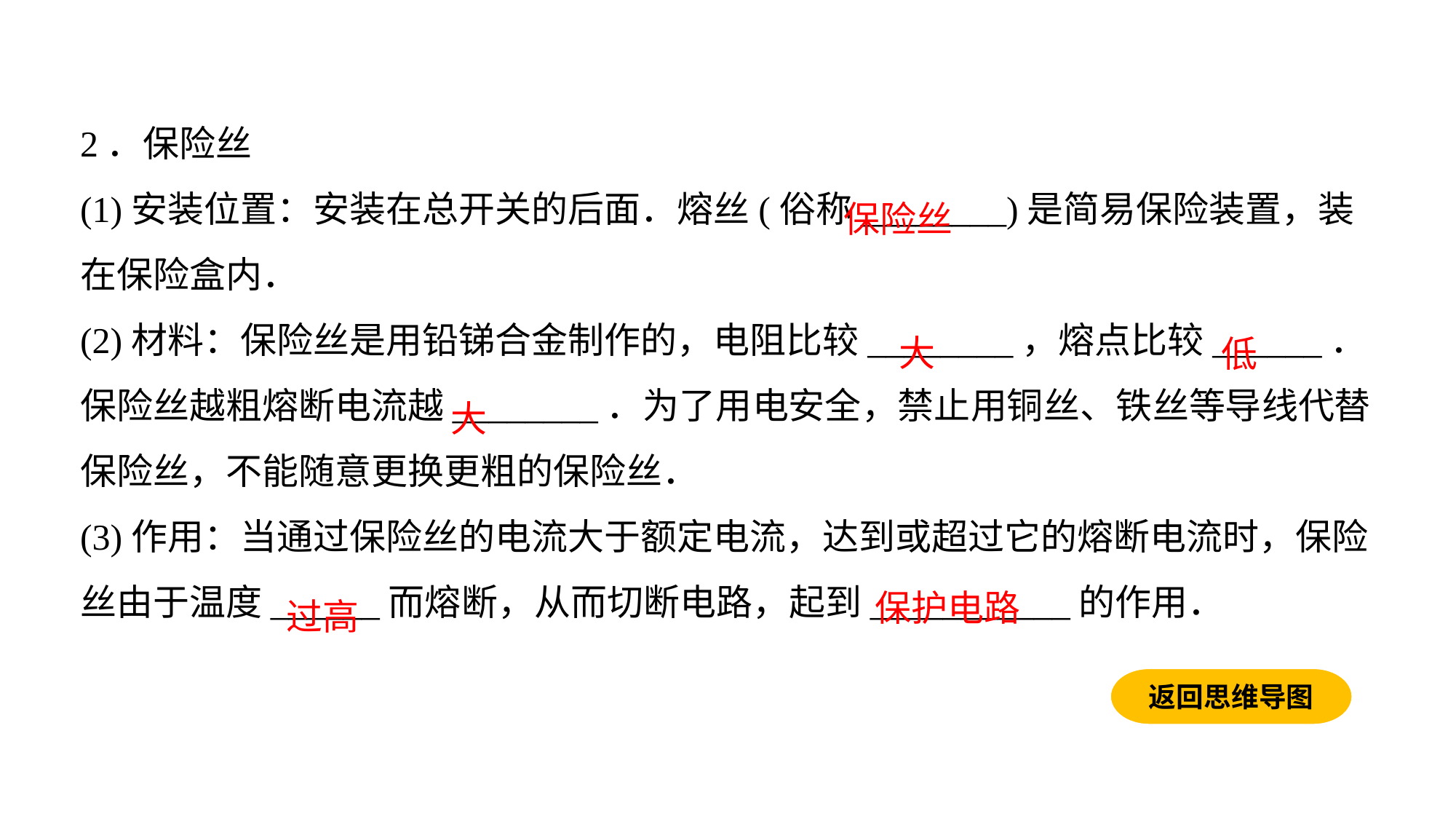

2．保险丝(1)安装位置：安装在总开关的后面．熔丝(俗称________)是简易保险装置，装在保险盒内．
(2)材料：保险丝是用铅锑合金制作的，电阻比较________，熔点比较______．保险丝越粗熔断电流越________．为了用电安全，禁止用铜丝、铁丝等导线代替保险丝，不能随意更换更粗的保险丝．(3)作用：当通过保险丝的电流大于额定电流，达到或超过它的熔断电流时，保险丝由于温度______而熔断，从而切断电路，起到___________的作用．
保险丝
大
低
大
保护电路
过高
返回思维导图